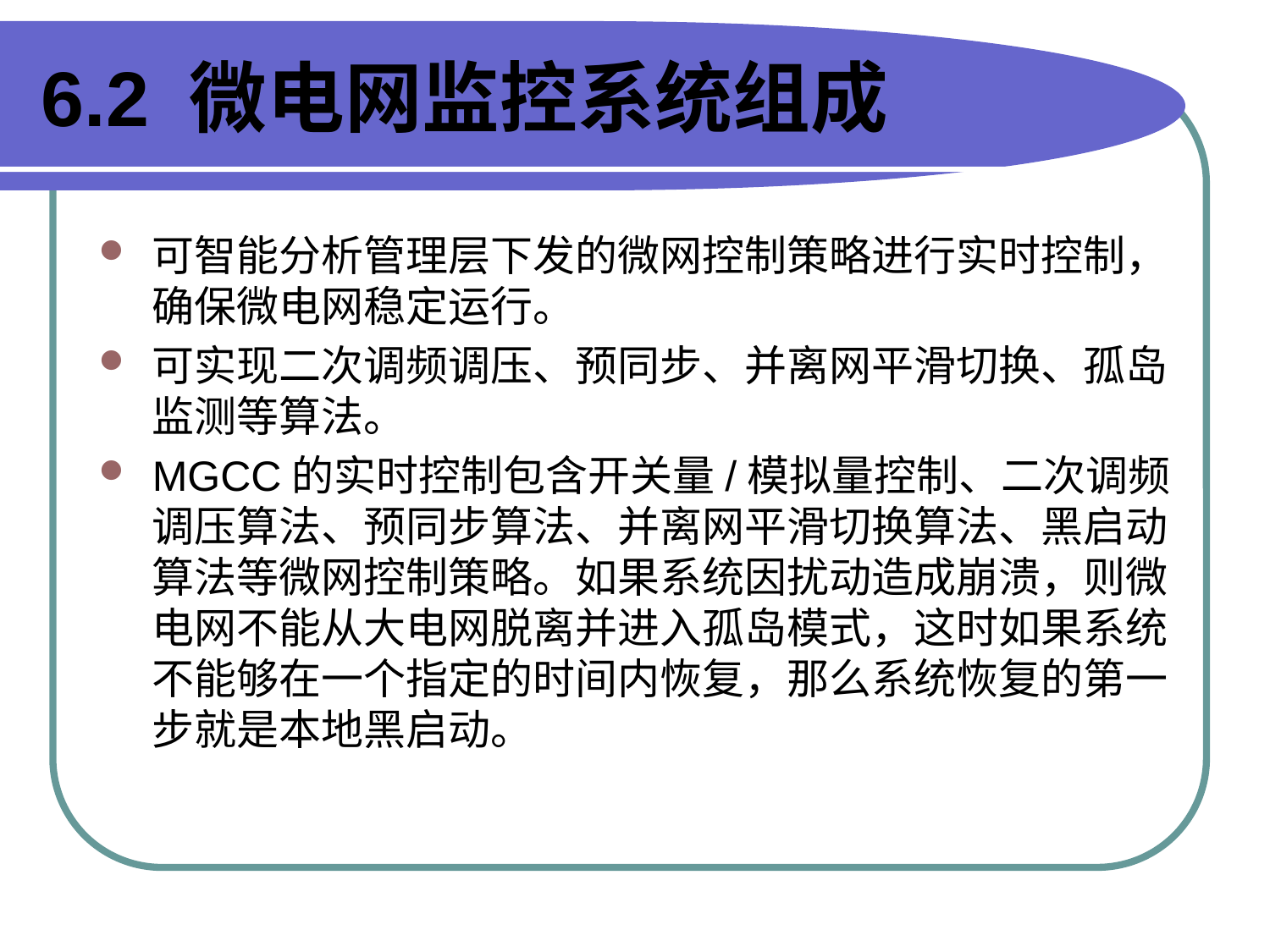

# 6.2 微电网监控系统组成
可智能分析管理层下发的微网控制策略进行实时控制，确保微电网稳定运行。
可实现二次调频调压、预同步、并离网平滑切换、孤岛监测等算法。
MGCC的实时控制包含开关量/模拟量控制、二次调频调压算法、预同步算法、并离网平滑切换算法、黑启动算法等微网控制策略。如果系统因扰动造成崩溃，则微电网不能从大电网脱离并进入孤岛模式，这时如果系统不能够在一个指定的时间内恢复，那么系统恢复的第一步就是本地黑启动。

98